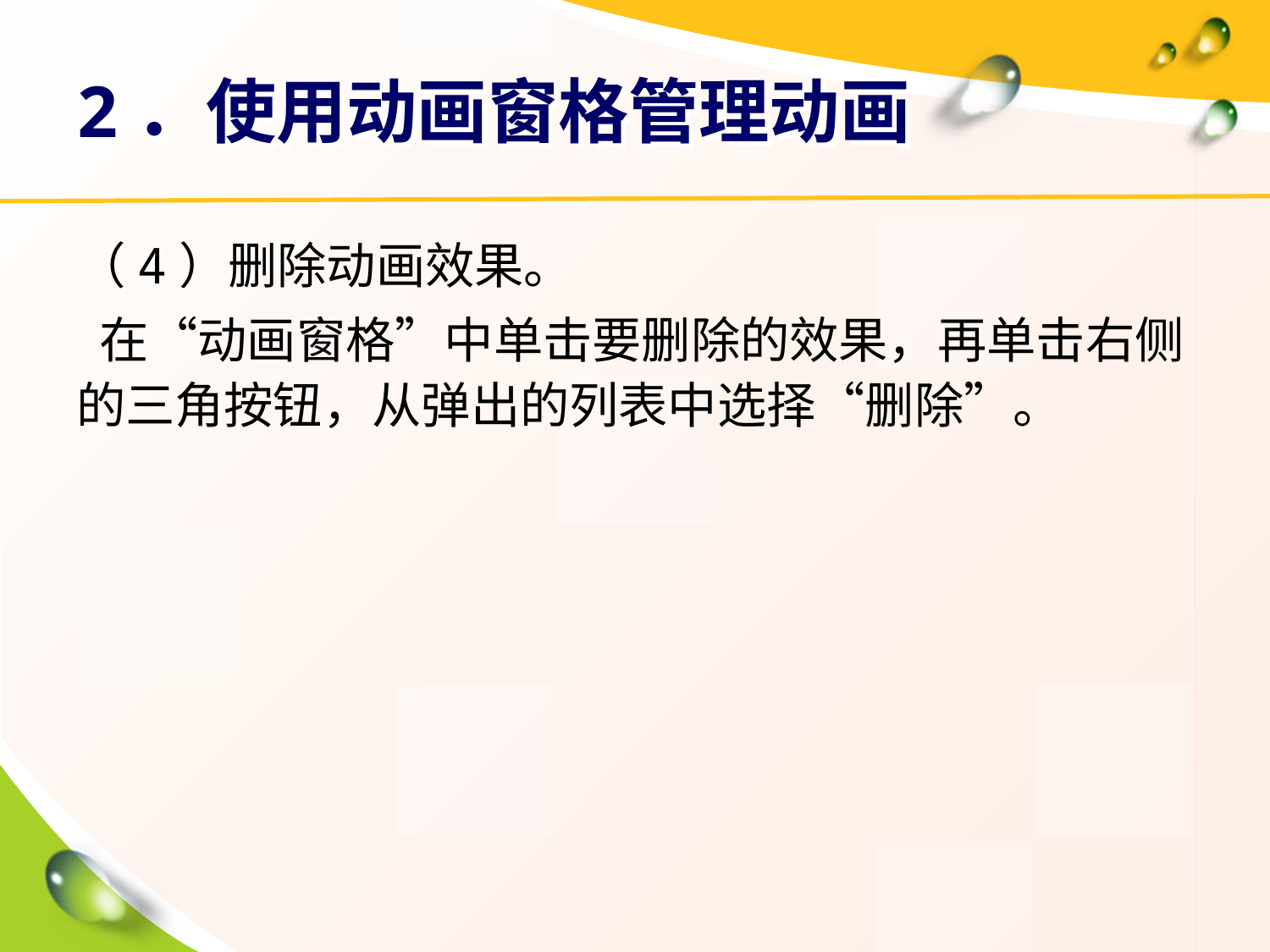

# 2．使用动画窗格管理动画
（4）删除动画效果。
 在“动画窗格”中单击要删除的效果，再单击右侧的三角按钮，从弹出的列表中选择“删除”。